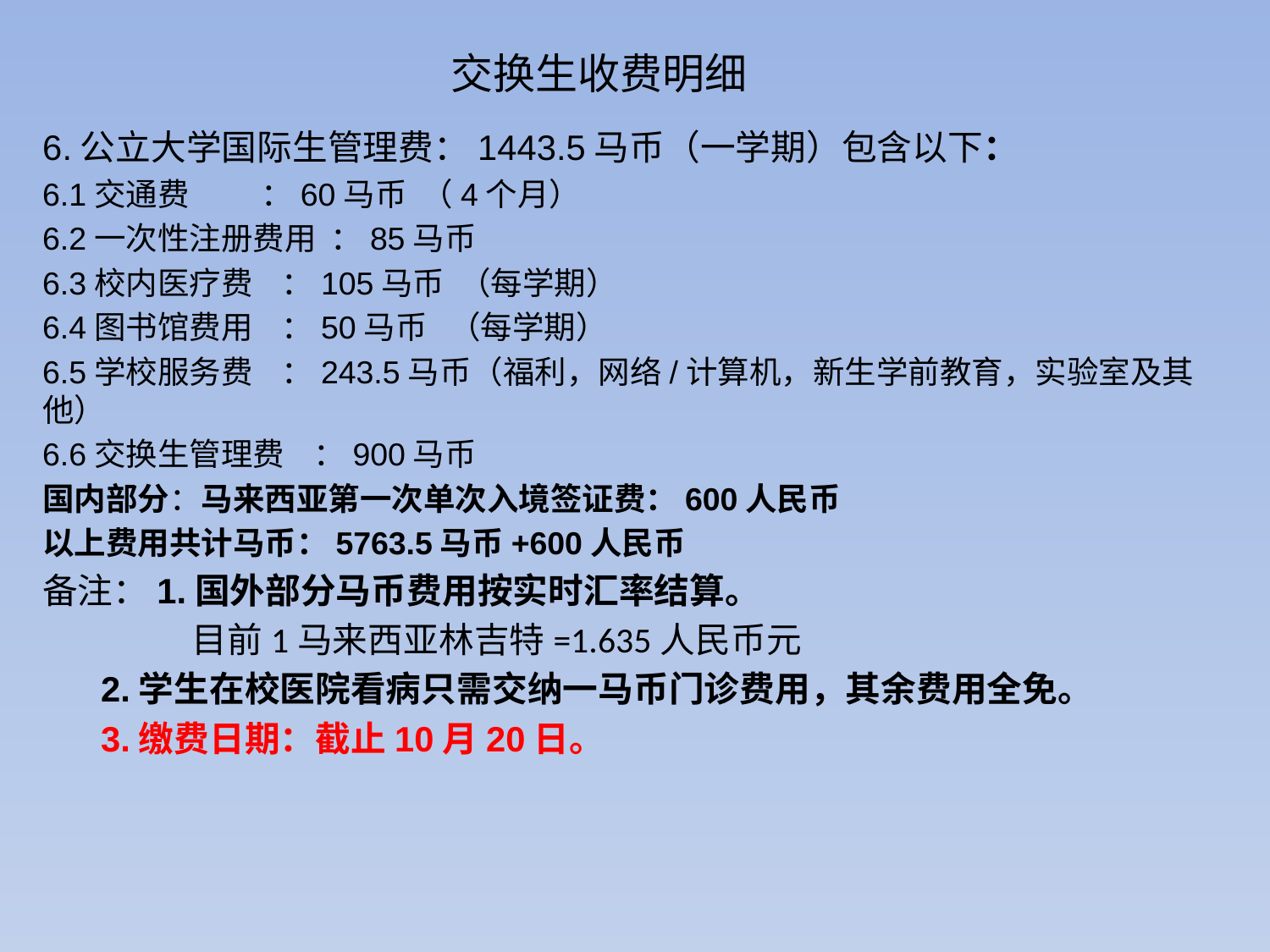

# 交换生收费明细
6.公立大学国际生管理费：1443.5马币（一学期）包含以下：
6.1交通费          ：60马币  （4个月）
6.2一次性注册费用  ：85马币
6.3校内医疗费    ：105马币  （每学期）
6.4图书馆费用    ：50马币   （每学期）
6.5学校服务费    ：243.5马币（福利，网络/计算机，新生学前教育，实验室及其他）
6.6交换生管理费    ：900马币
国内部分：马来西亚第一次单次入境签证费：600人民币
以上费用共计马币：5763.5马币+600人民币
备注：1.国外部分马币费用按实时汇率结算。
                  目前1马来西亚林吉特=1.635人民币元
      2.学生在校医院看病只需交纳一马币门诊费用，其余费用全免。
      3.缴费日期：截止10月20日。